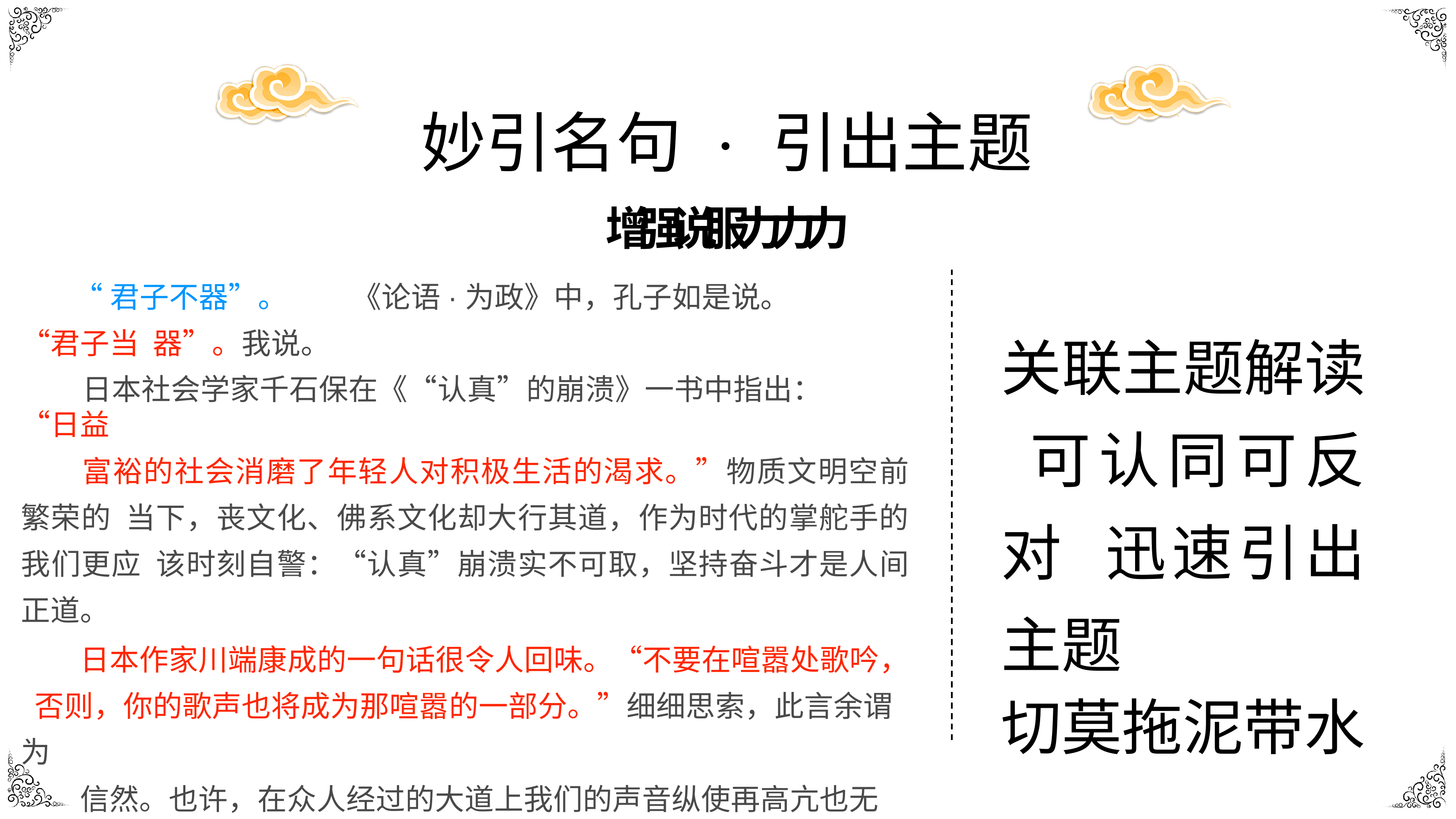

# 妙引名句	·	引出主题
增强说服⼒力力
“君子不器”。	《论语·为政》中，孔子如是说。“君子当  器”。我说。
日本社会学家千石保在《“认真”的崩溃》一书中指出：“日益
富裕的社会消磨了年轻人对积极生活的渴求。”物质文明空前繁荣的  当下，丧文化、佛系文化却大行其道，作为时代的掌舵手的我们更应  该时刻自警：“认真”崩溃实不可取，坚持奋斗才是人间正道。
日本作家川端康成的一句话很令人回味。“不要在喧嚣处歌吟，  否则，你的歌声也将成为那喧嚣的一部分。”细细思索，此言余谓为
信然。也许，在众人经过的大道上我们的声音纵使再高亢也无人知  晓。我们惟有亮剑无声处，才能不合大流，唱出自己的旋律。

关联主题解读  可认同可反对  迅速引出主题
切莫拖泥带水